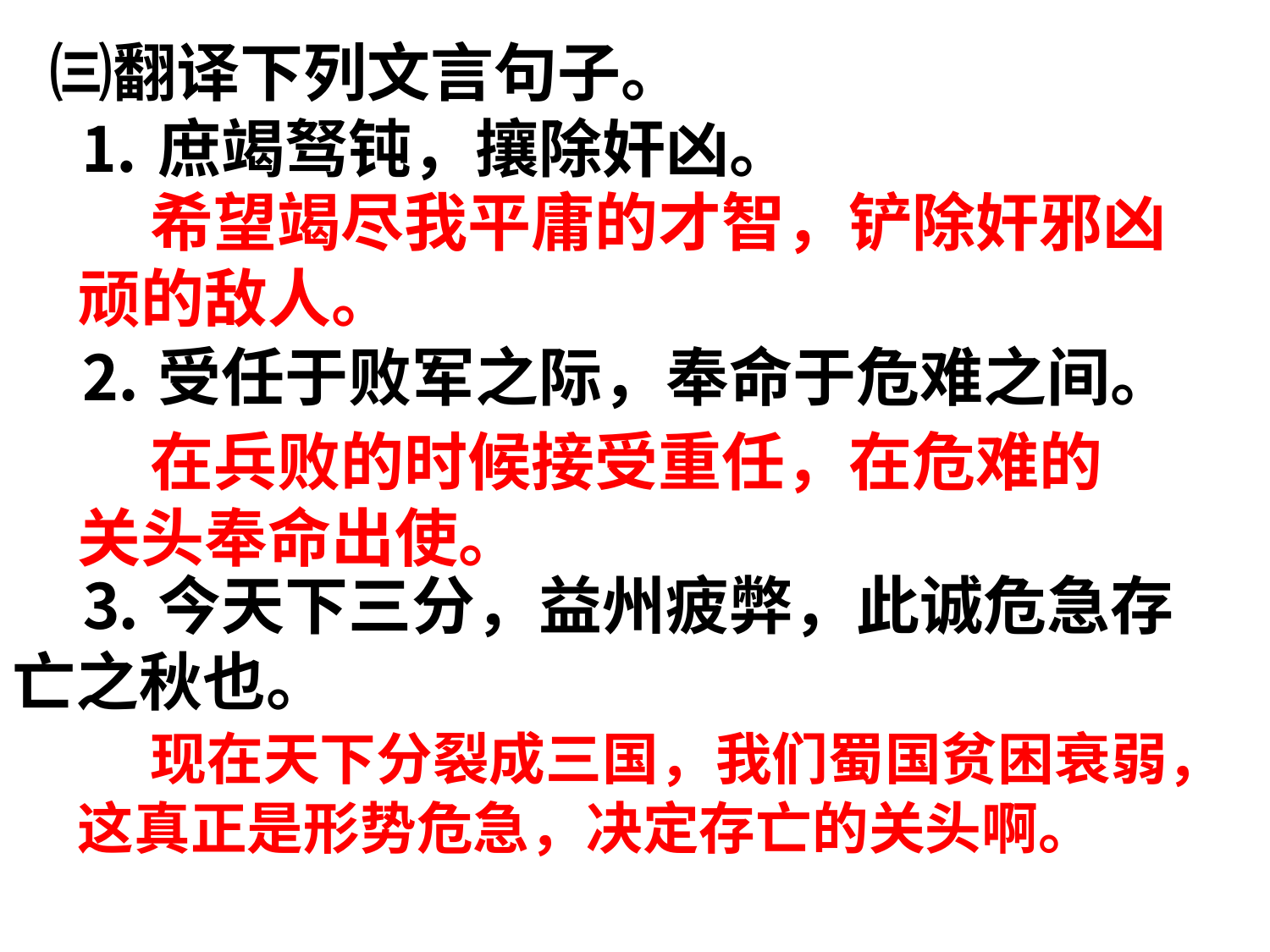

㈢翻译下列文言句子。
  ⒈庶竭驽钝，攘除奸凶。

  ⒉受任于败军之际，奉命于危难之间。

  ⒊今天下三分，益州疲弊，此诚危急存亡之秋也。

    希望竭尽我平庸的才智，铲除奸邪凶顽的敌人。
    在兵败的时候接受重任，在危难的关头奉命出使。
    现在天下分裂成三国，我们蜀国贫困衰弱，这真正是形势危急，决定存亡的关头啊。